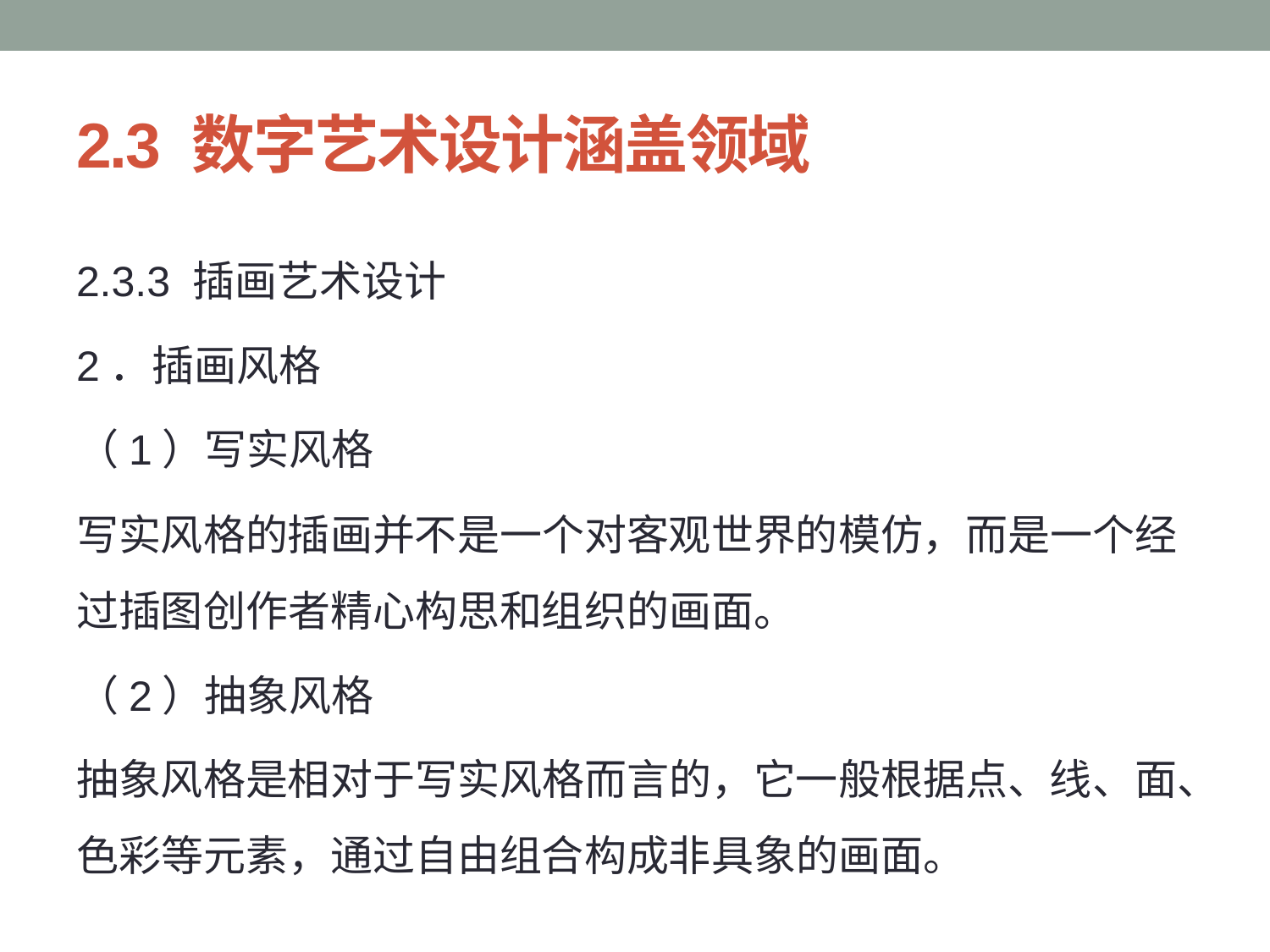

# 2.3 数字艺术设计涵盖领域
2.3.3 插画艺术设计
2．插画风格
（1）写实风格
写实风格的插画并不是一个对客观世界的模仿，而是一个经过插图创作者精心构思和组织的画面。
（2）抽象风格
抽象风格是相对于写实风格而言的，它一般根据点、线、面、色彩等元素，通过自由组合构成非具象的画面。